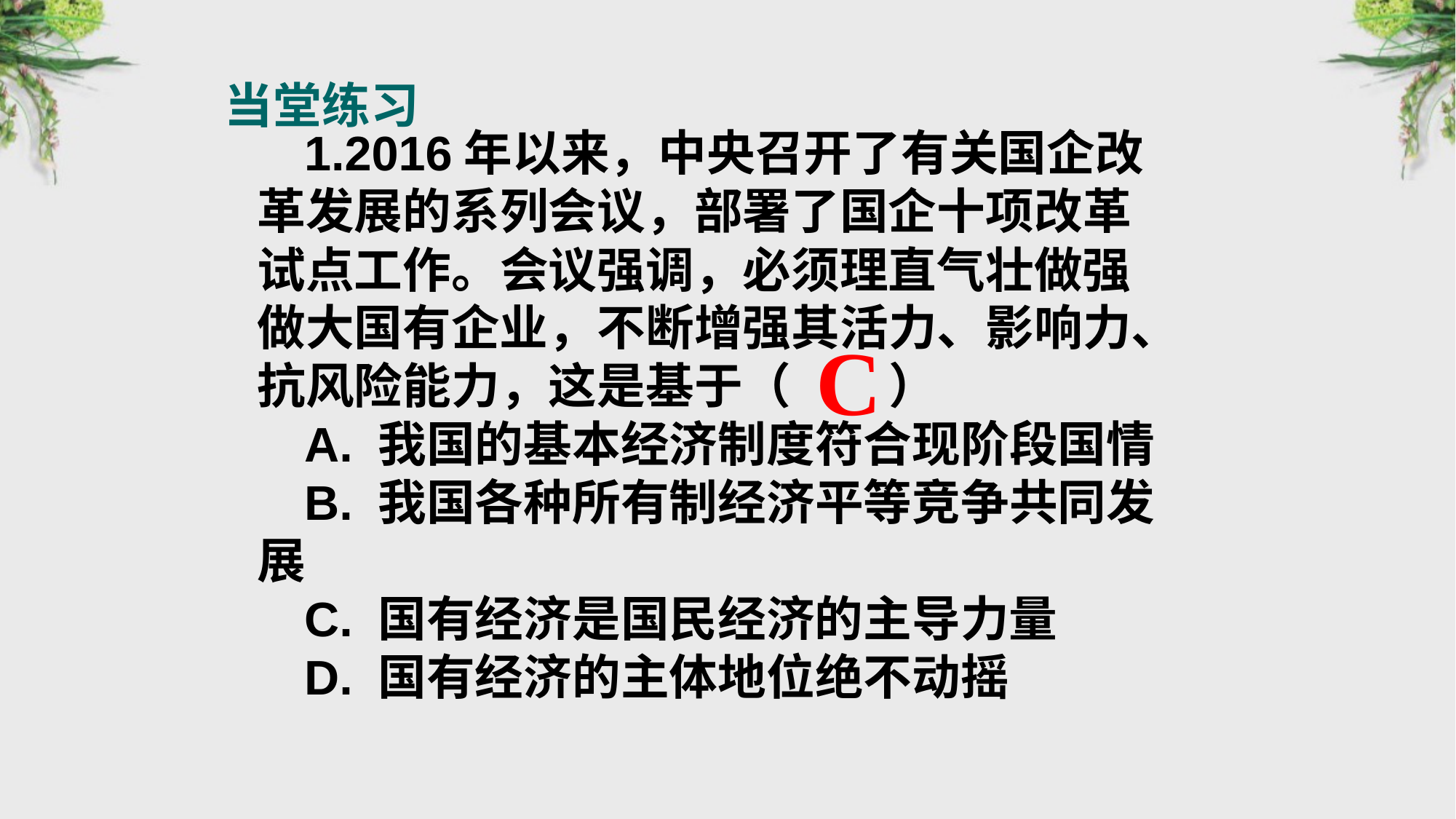

当堂练习

1.2016年以来，中央召开了有关国企改革发展的系列会议，部署了国企十项改革试点工作。会议强调，必须理直气壮做强做大国有企业，不断增强其活力、影响力、抗风险能力，这是基于（　　）
A. 我国的基本经济制度符合现阶段国情
B. 我国各种所有制经济平等竞争共同发展
C. 国有经济是国民经济的主导力量
D. 国有经济的主体地位绝不动摇
C